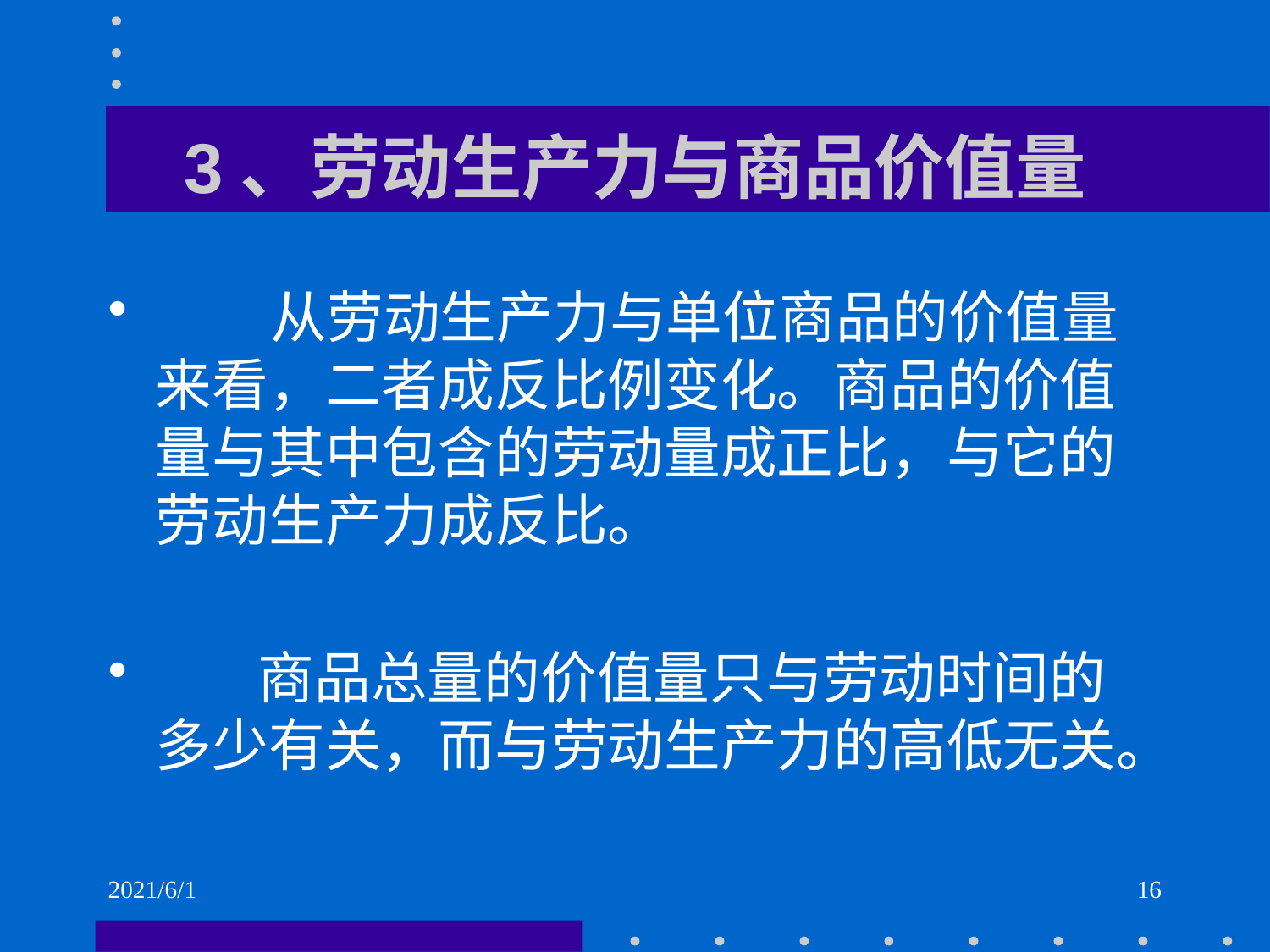

# 3、劳动生产力与商品价值量
        从劳动生产力与单位商品的价值量来看，二者成反比例变化。商品的价值量与其中包含的劳动量成正比，与它的劳动生产力成反比。

       商品总量的价值量只与劳动时间的多少有关，而与劳动生产力的高低无关。
2021/6/1
16